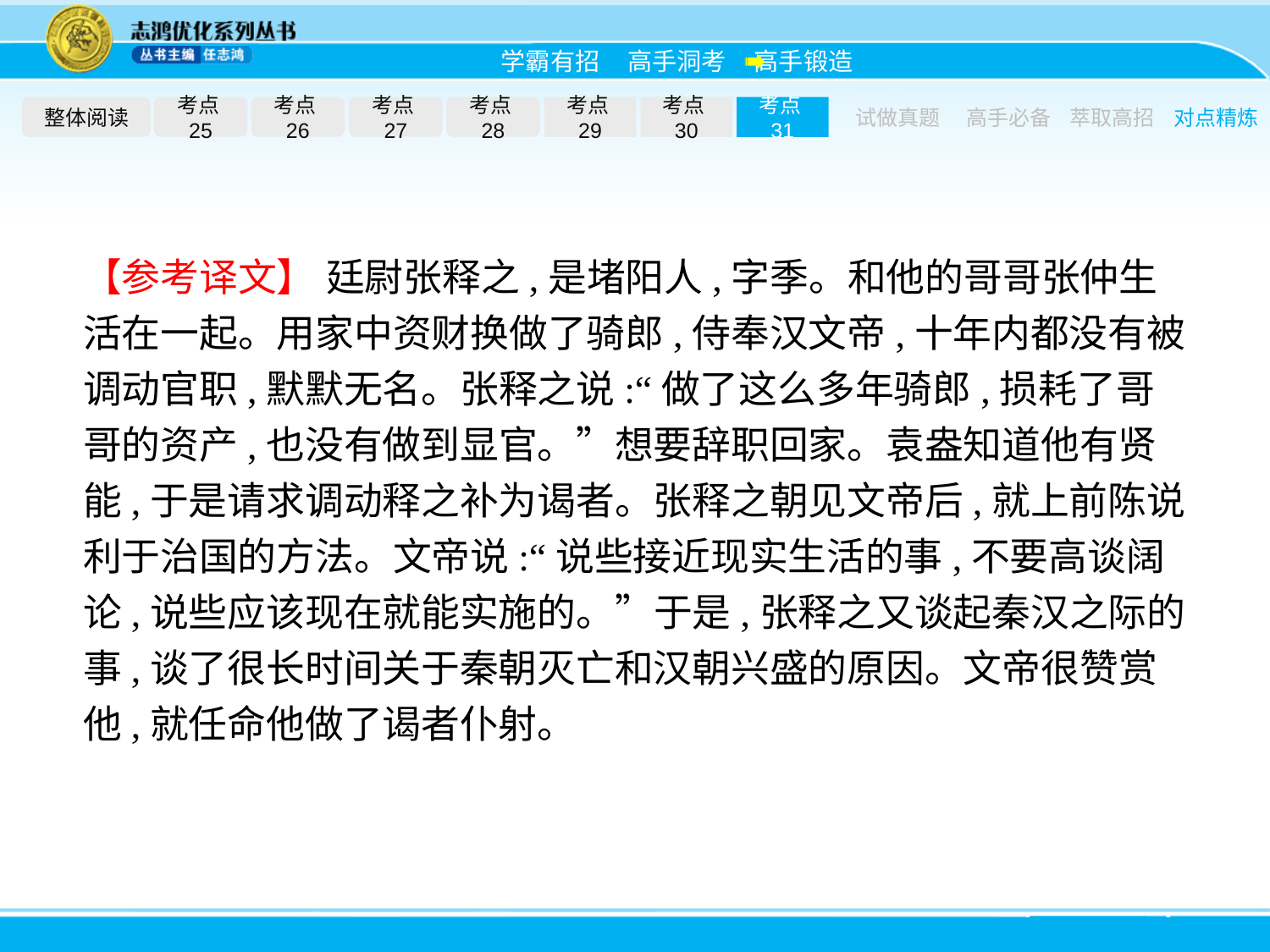

整体阅读
考点25
考点26
考点27
考点28
考点29
考点30
考点31
试做真题
高手必备
萃取高招
对点精炼
【参考译文】 廷尉张释之,是堵阳人,字季。和他的哥哥张仲生活在一起。用家中资财换做了骑郎,侍奉汉文帝,十年内都没有被调动官职,默默无名。张释之说:“做了这么多年骑郎,损耗了哥哥的资产,也没有做到显官。”想要辞职回家。袁盎知道他有贤能,于是请求调动释之补为谒者。张释之朝见文帝后,就上前陈说利于治国的方法。文帝说:“说些接近现实生活的事,不要高谈阔论,说些应该现在就能实施的。”于是,张释之又谈起秦汉之际的事,谈了很长时间关于秦朝灭亡和汉朝兴盛的原因。文帝很赞赏他,就任命他做了谒者仆射。